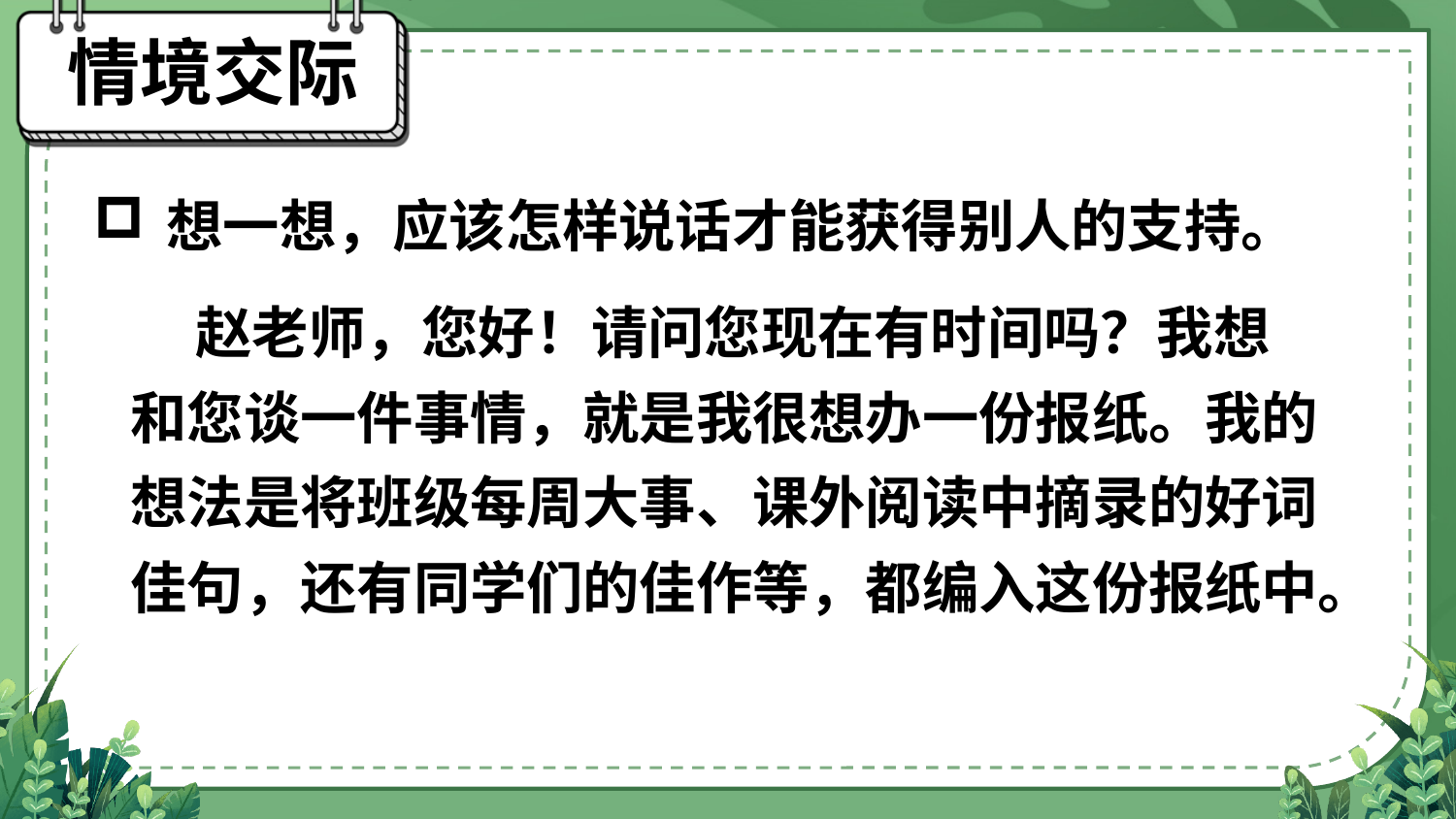

情境交际
想一想，应该怎样说话才能获得别人的支持。
    赵老师，您好！请问您现在有时间吗？我想和您谈一件事情，就是我很想办一份报纸。我的想法是将班级每周大事、课外阅读中摘录的好词佳句，还有同学们的佳作等，都编入这份报纸中。